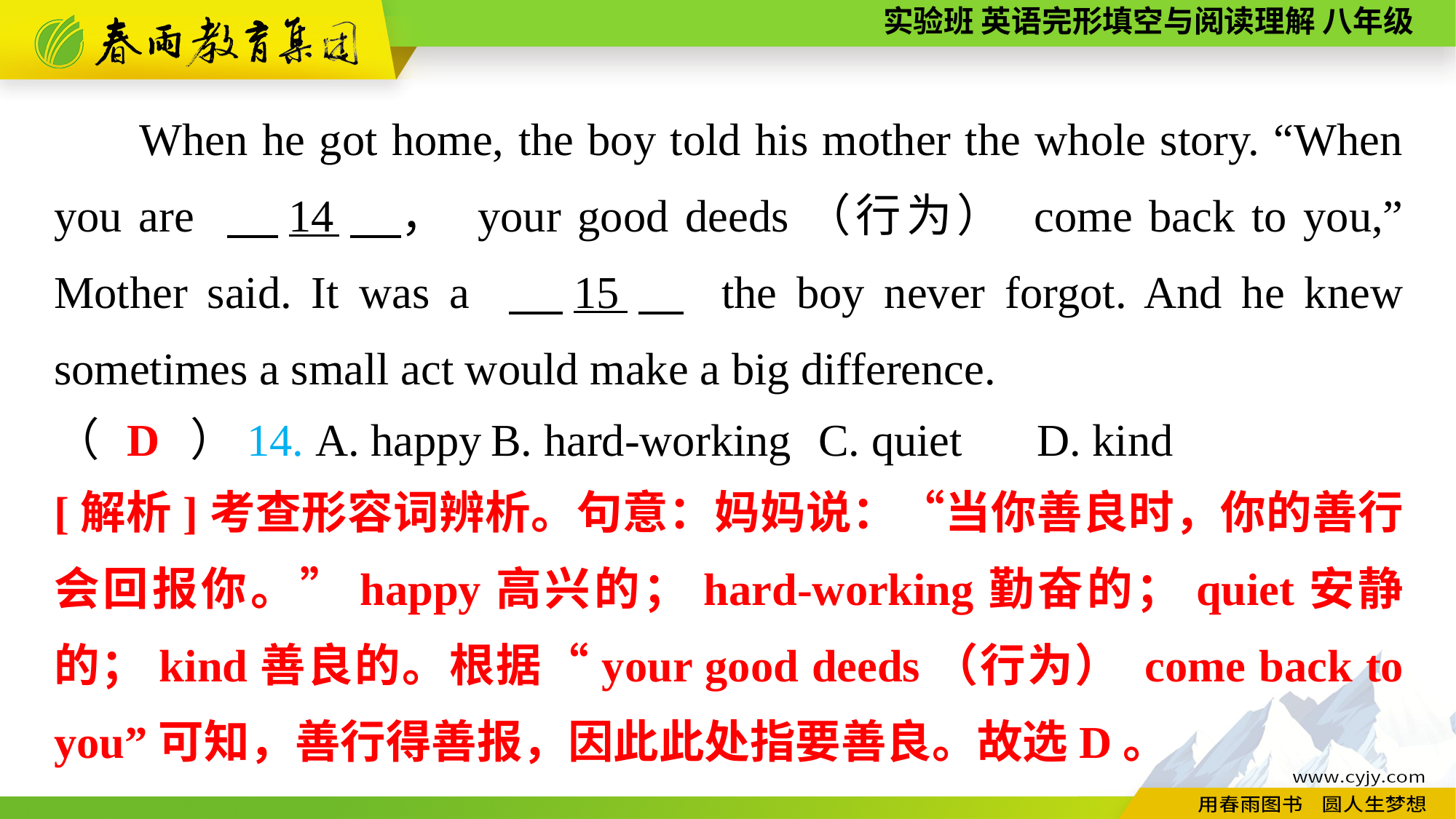

When he got home, the boy told his mother the whole story. “When you are 　14　， your good deeds（行为） come back to you,” Mother said. It was a 　15　 the boy never forgot. And he knew sometimes a small act would make a big difference.
D
（　　）14. A. happy	B. hard-working	C. quiet	D. kind
[解析]考查形容词辨析。句意：妈妈说：“当你善良时，你的善行会回报你。”happy高兴的；hard-working勤奋的；quiet安静的；kind善良的。根据“your good deeds（行为） come back to you”可知，善行得善报，因此此处指要善良。故选D。